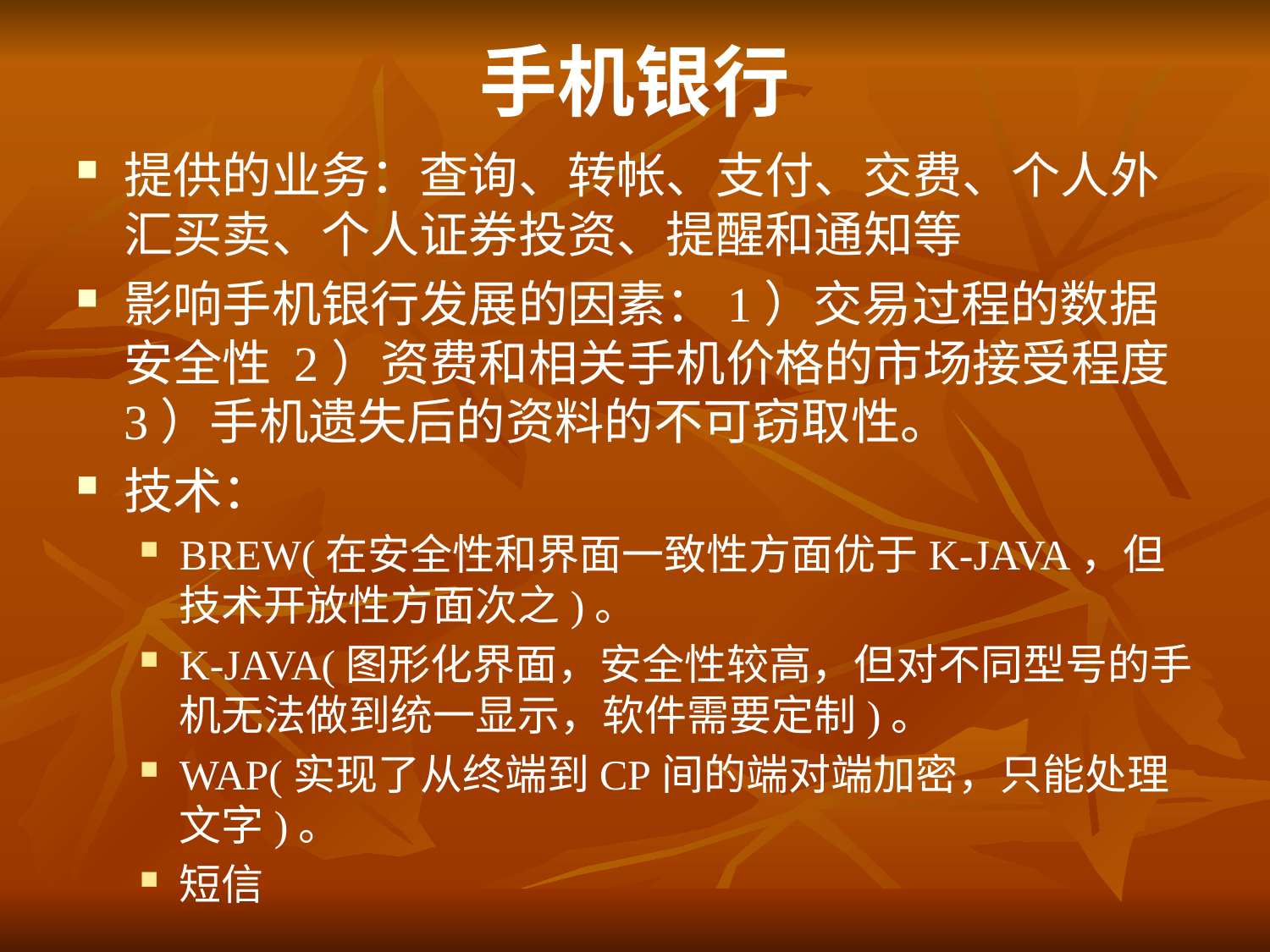

# 手机银行
提供的业务：查询、转帐、支付、交费、个人外汇买卖、个人证券投资、提醒和通知等
影响手机银行发展的因素：1）交易过程的数据安全性 2）资费和相关手机价格的市场接受程度 3）手机遗失后的资料的不可窃取性。
技术：
BREW(在安全性和界面一致性方面优于K-JAVA，但技术开放性方面次之)。
K-JAVA(图形化界面，安全性较高，但对不同型号的手机无法做到统一显示，软件需要定制)。
WAP(实现了从终端到CP间的端对端加密，只能处理文字)。
短信